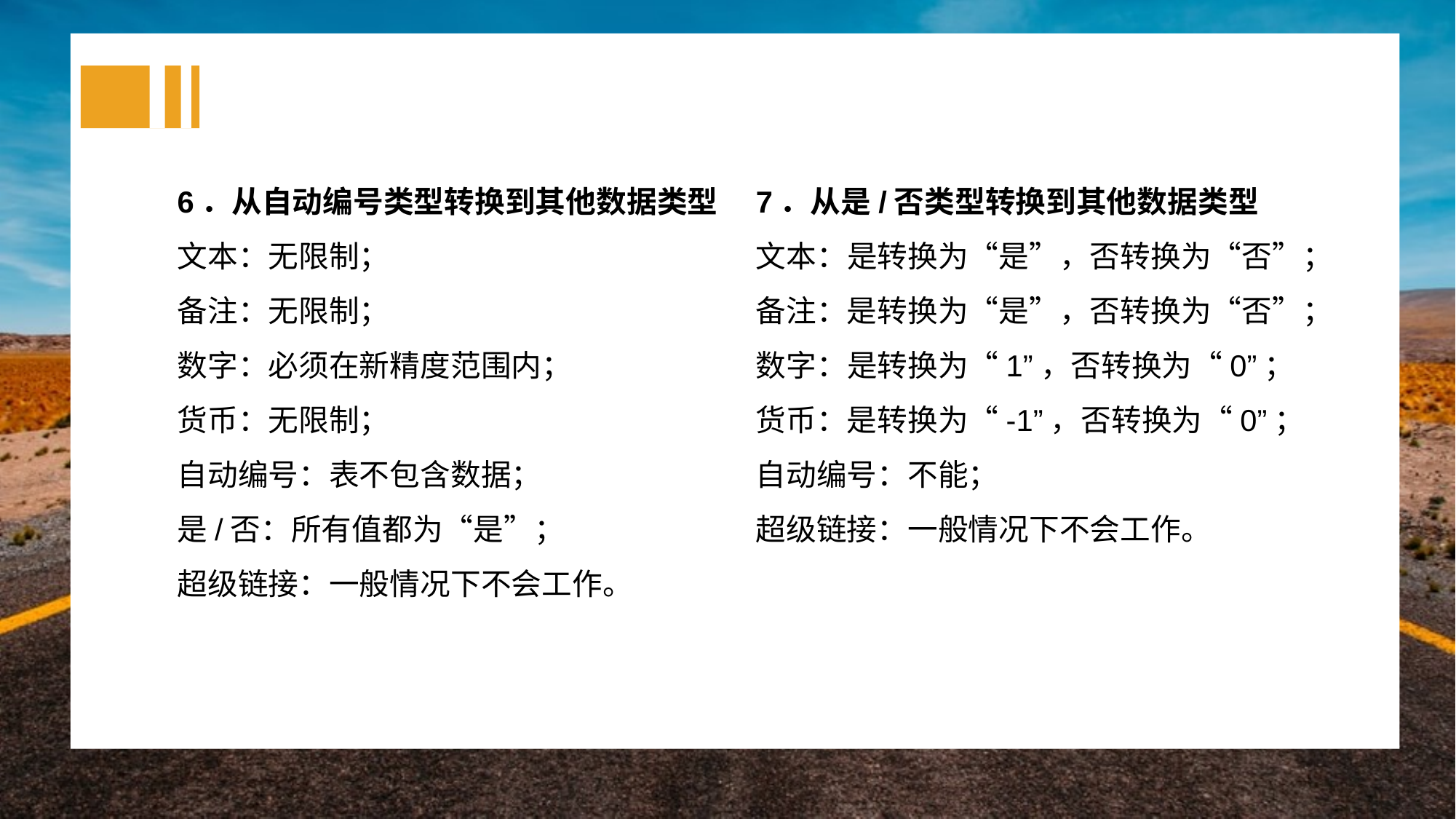

6．从自动编号类型转换到其他数据类型
文本：无限制；
备注：无限制；
数字：必须在新精度范围内；
货币：无限制；
自动编号：表不包含数据；
是/否：所有值都为“是”；
超级链接：一般情况下不会工作。
7．从是/否类型转换到其他数据类型
文本：是转换为“是”，否转换为“否”；
备注：是转换为“是”，否转换为“否”；
数字：是转换为“1”，否转换为“0”；
货币：是转换为“-1”，否转换为“0”；
自动编号：不能；
超级链接：一般情况下不会工作。